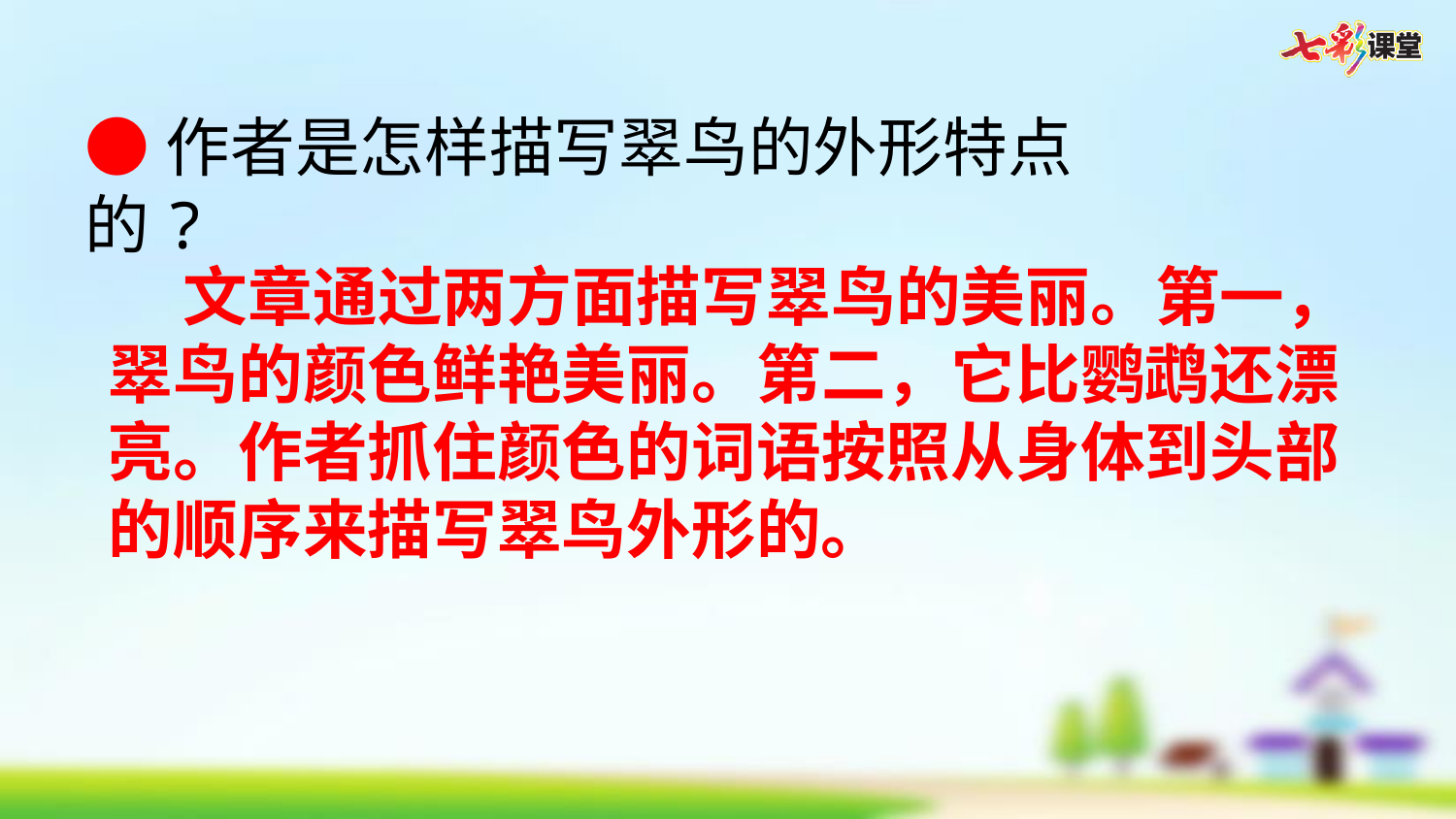

●作者是怎样描写翠鸟的外形特点的?
    文章通过两方面描写翠鸟的美丽。第一，翠鸟的颜色鲜艳美丽。第二，它比鹦鹉还漂亮。作者抓住颜色的词语按照从身体到头部的顺序来描写翠鸟外形的。